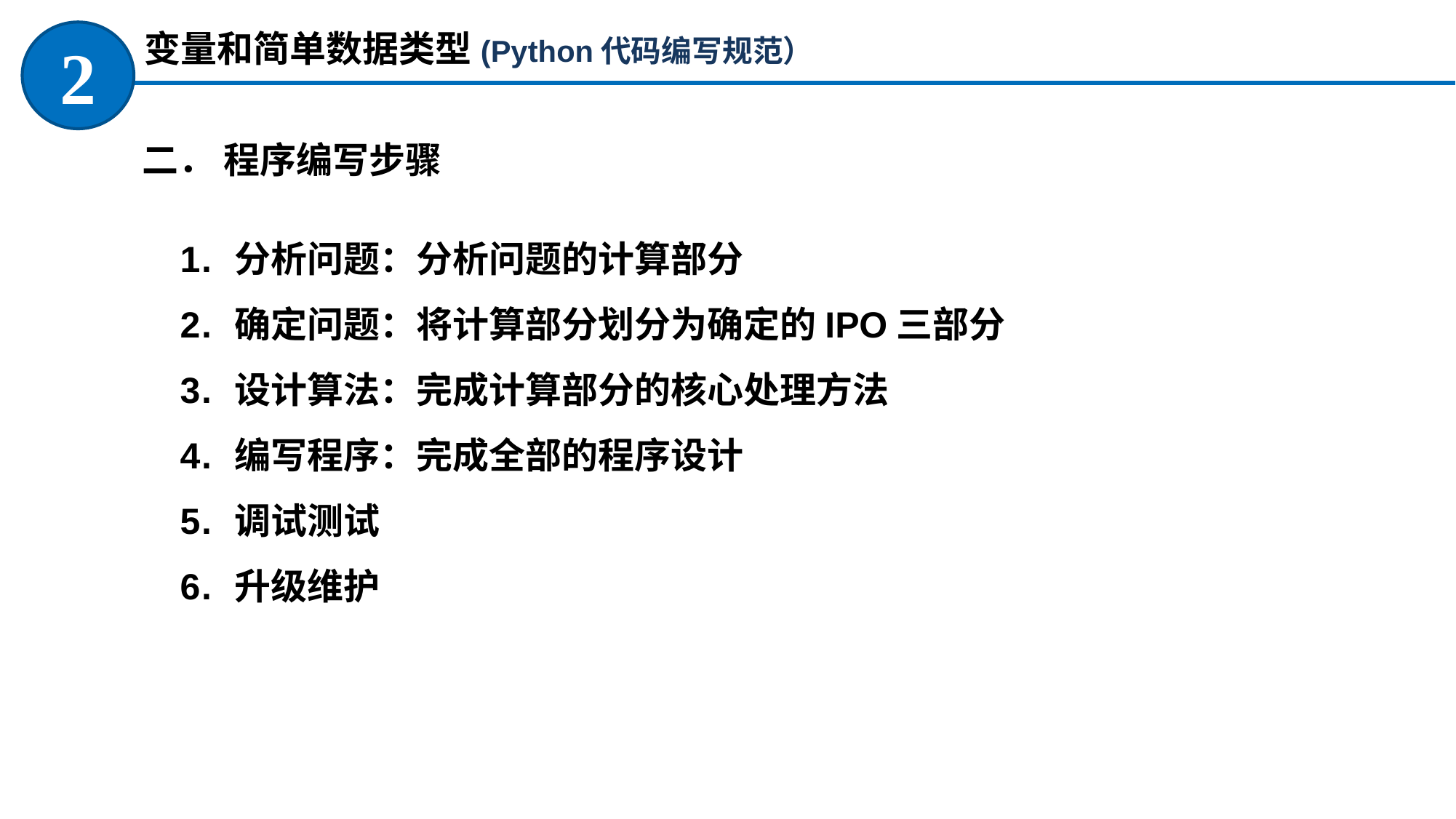

变量和简单数据类型(Python代码编写规范）
2
二． 程序编写步骤
分析问题：分析问题的计算部分
确定问题：将计算部分划分为确定的IPO三部分
设计算法：完成计算部分的核心处理方法
编写程序：完成全部的程序设计
调试测试
升级维护